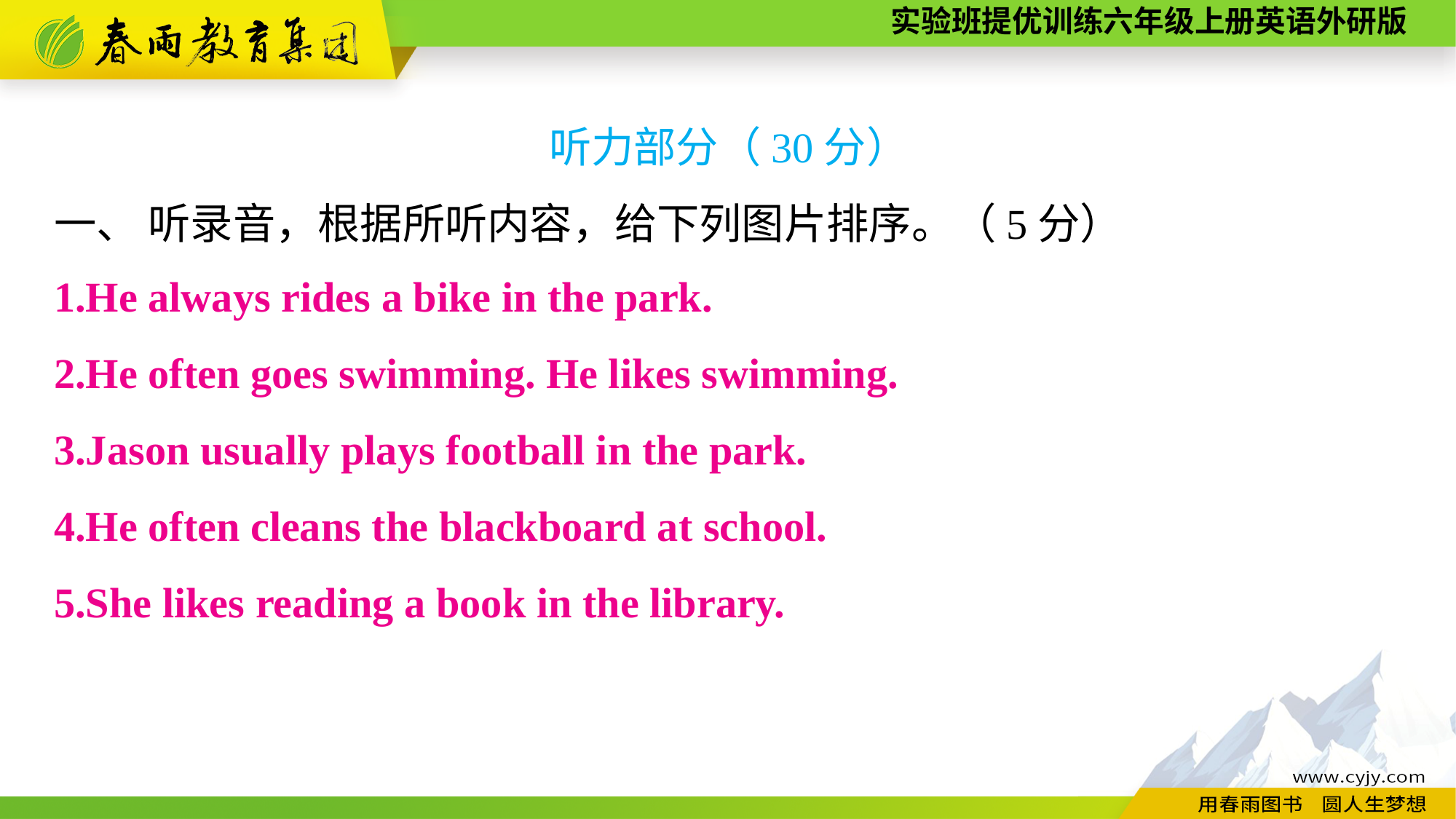

听力部分（30分）
一、 听录音，根据所听内容，给下列图片排序。（5分）
1.He always rides a bike in the park.
2.He often goes swimming. He likes swimming.
3.Jason usually plays football in the park.
4.He often cleans the blackboard at school.
5.She likes reading a book in the library.